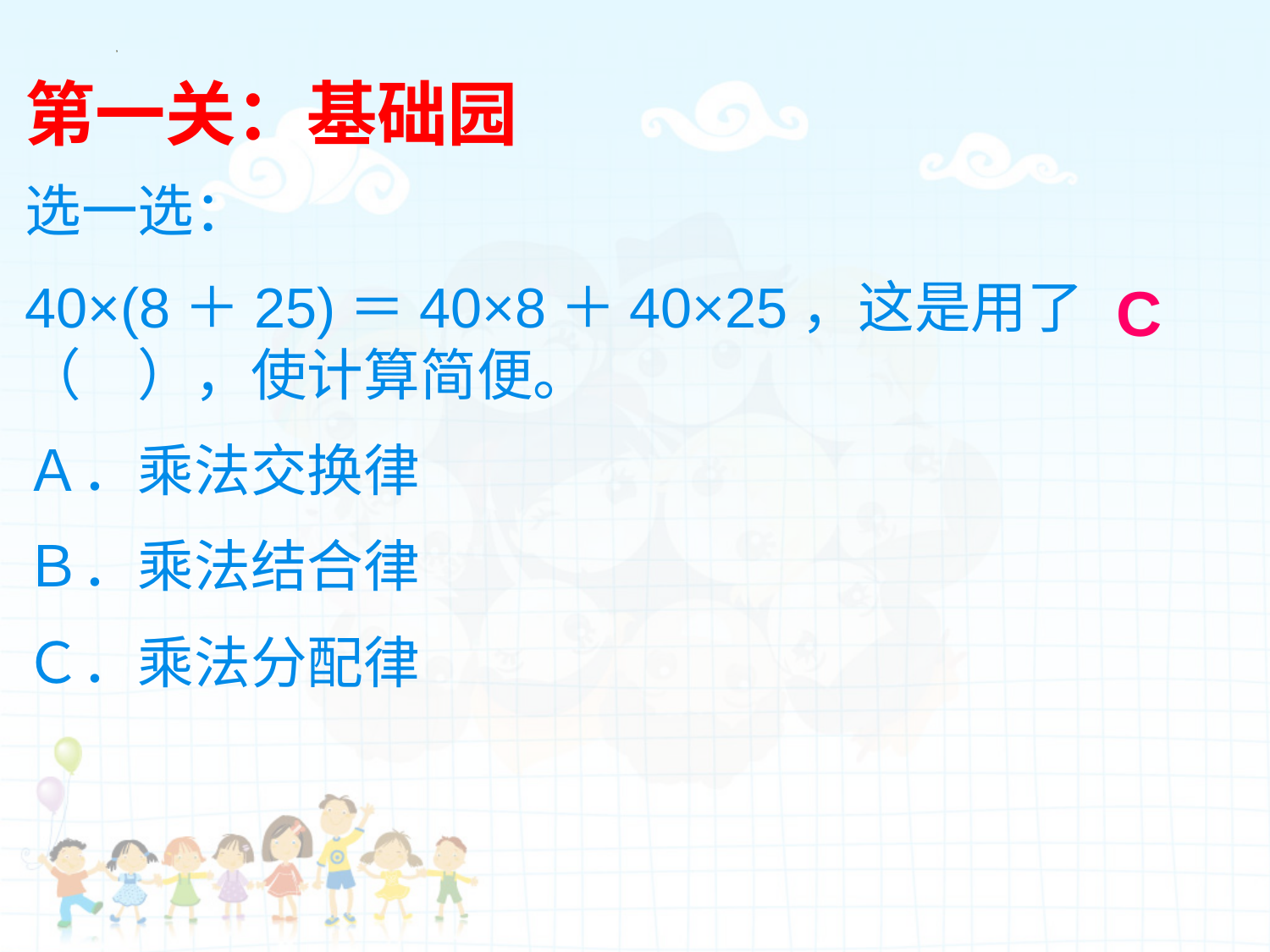

第一关：基础园
选一选：
40×(8＋25)＝40×8＋40×25，这是用了（　），使计算简便。
Ａ．乘法交换律
Ｂ．乘法结合律
Ｃ．乘法分配律
C